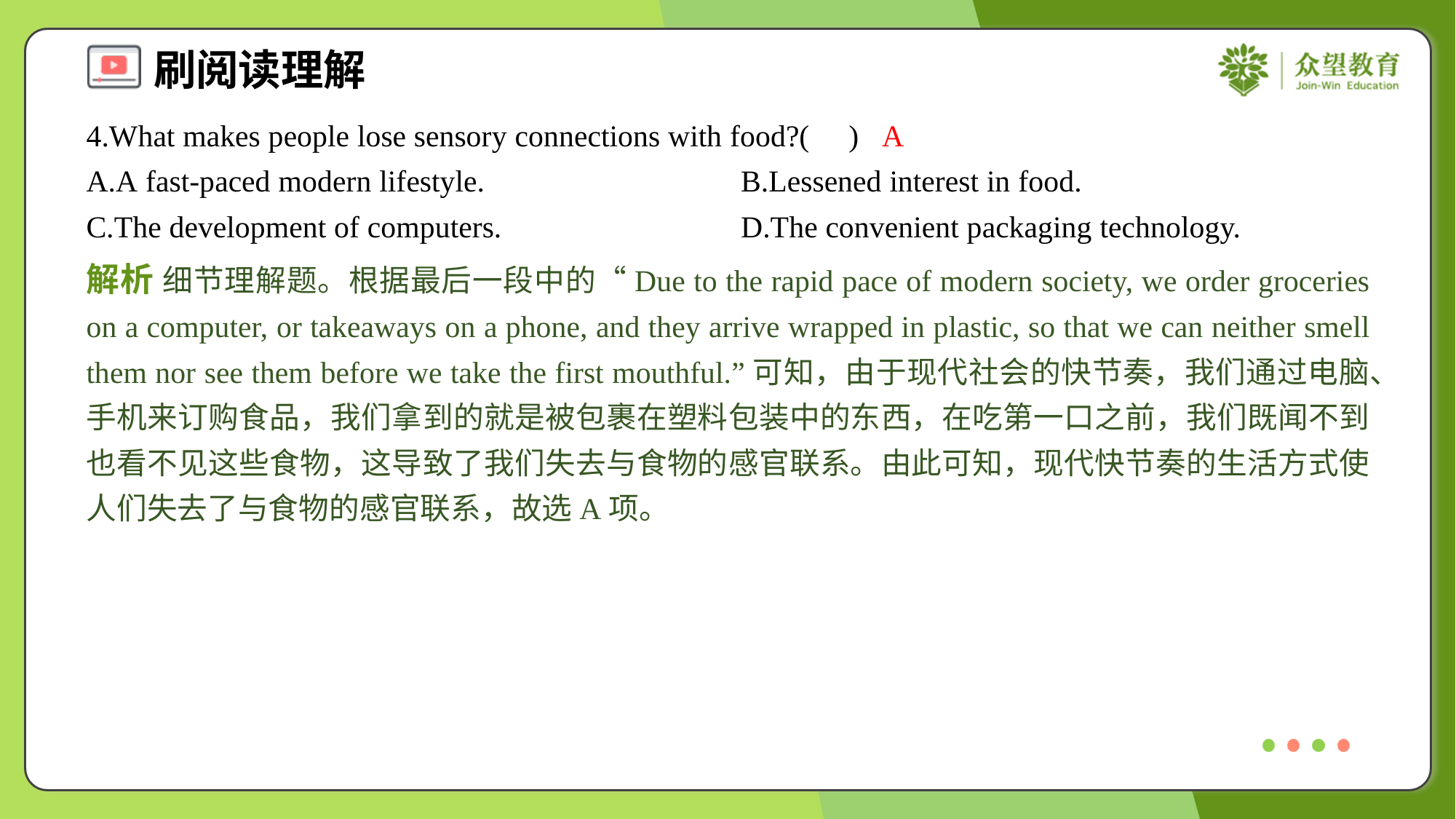

4.What makes people lose sensory connections with food?(     )
A
A.A fast-paced modern lifestyle.	B.Lessened interest in food.
C.The development of computers.	D.The convenient packaging technology.
解析 细节理解题。根据最后一段中的“Due to the rapid pace of modern society, we order groceries on a computer, or takeaways on a phone, and they arrive wrapped in plastic, so that we can neither smell them nor see them before we take the first mouthful.”可知，由于现代社会的快节奏，我们通过电脑、手机来订购食品，我们拿到的就是被包裹在塑料包装中的东西，在吃第一口之前，我们既闻不到也看不见这些食物，这导致了我们失去与食物的感官联系。由此可知，现代快节奏的生活方式使人们失去了与食物的感官联系，故选A项。